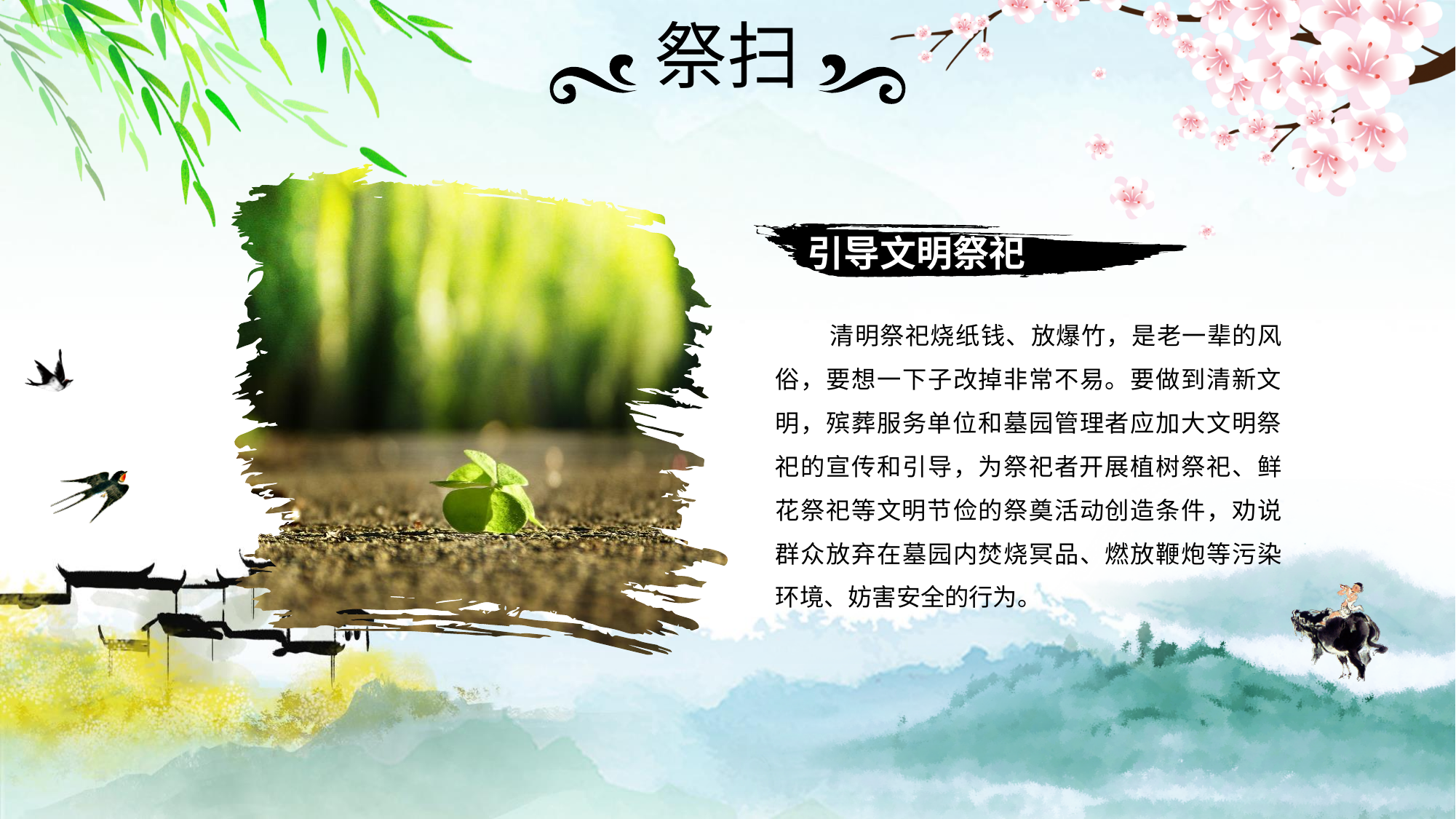

祭扫

引导文明祭祀
清明祭祀烧纸钱、放爆竹，是老一辈的风俗，要想一下子改掉非常不易。要做到清新文明，殡葬服务单位和墓园管理者应加大文明祭祀的宣传和引导，为祭祀者开展植树祭祀、鲜花祭祀等文明节俭的祭奠活动创造条件，劝说群众放弃在墓园内焚烧冥品、燃放鞭炮等污染环境、妨害安全的行为。